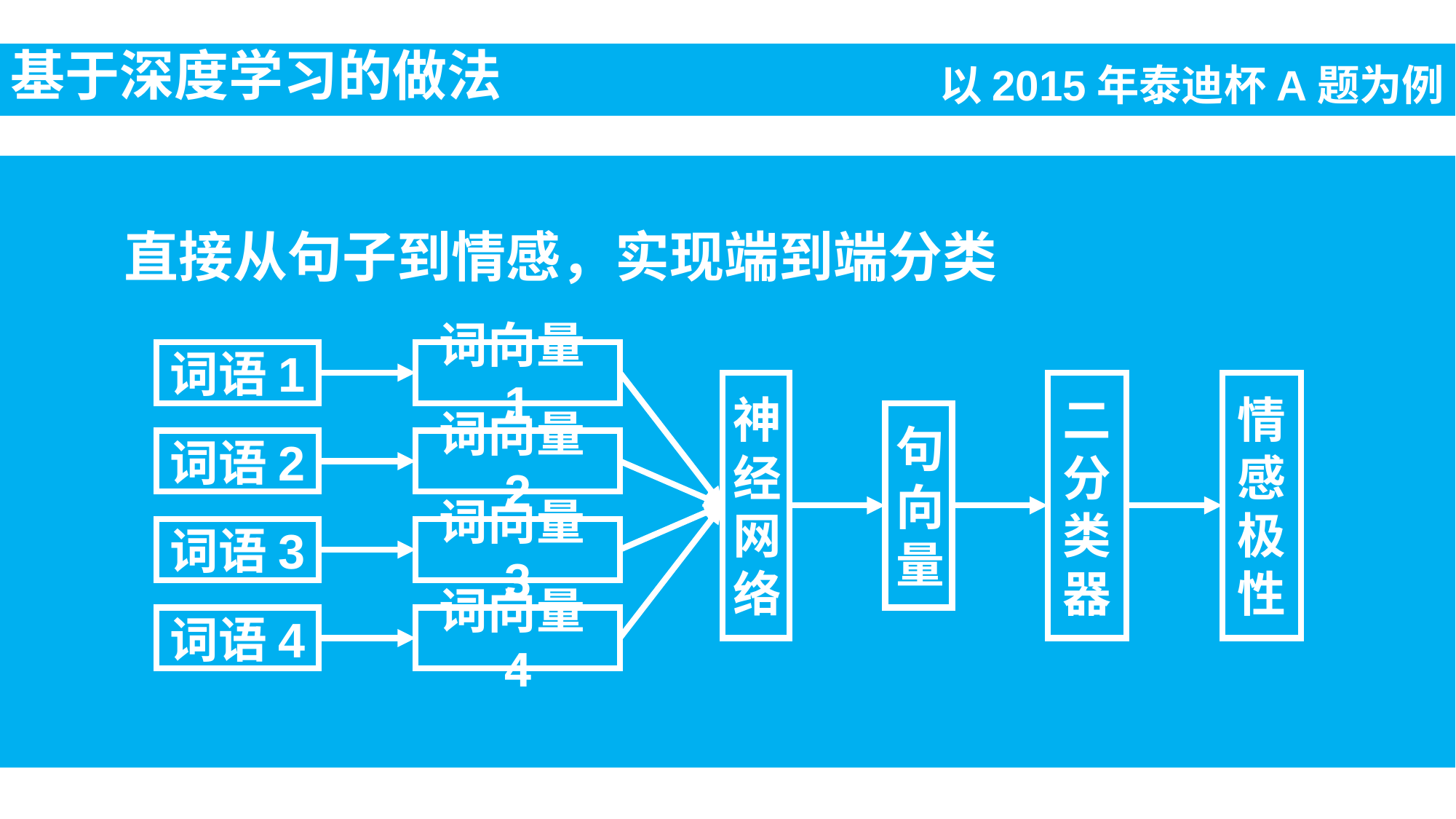

基于深度学习的做法
以2015年泰迪杯A题为例
直接从句子到情感，实现端到端分类
词语1
词向量1
神经网络
二分类器
情感极性
句向量
词语2
词向量2
词语3
词向量3
词语4
词向量4